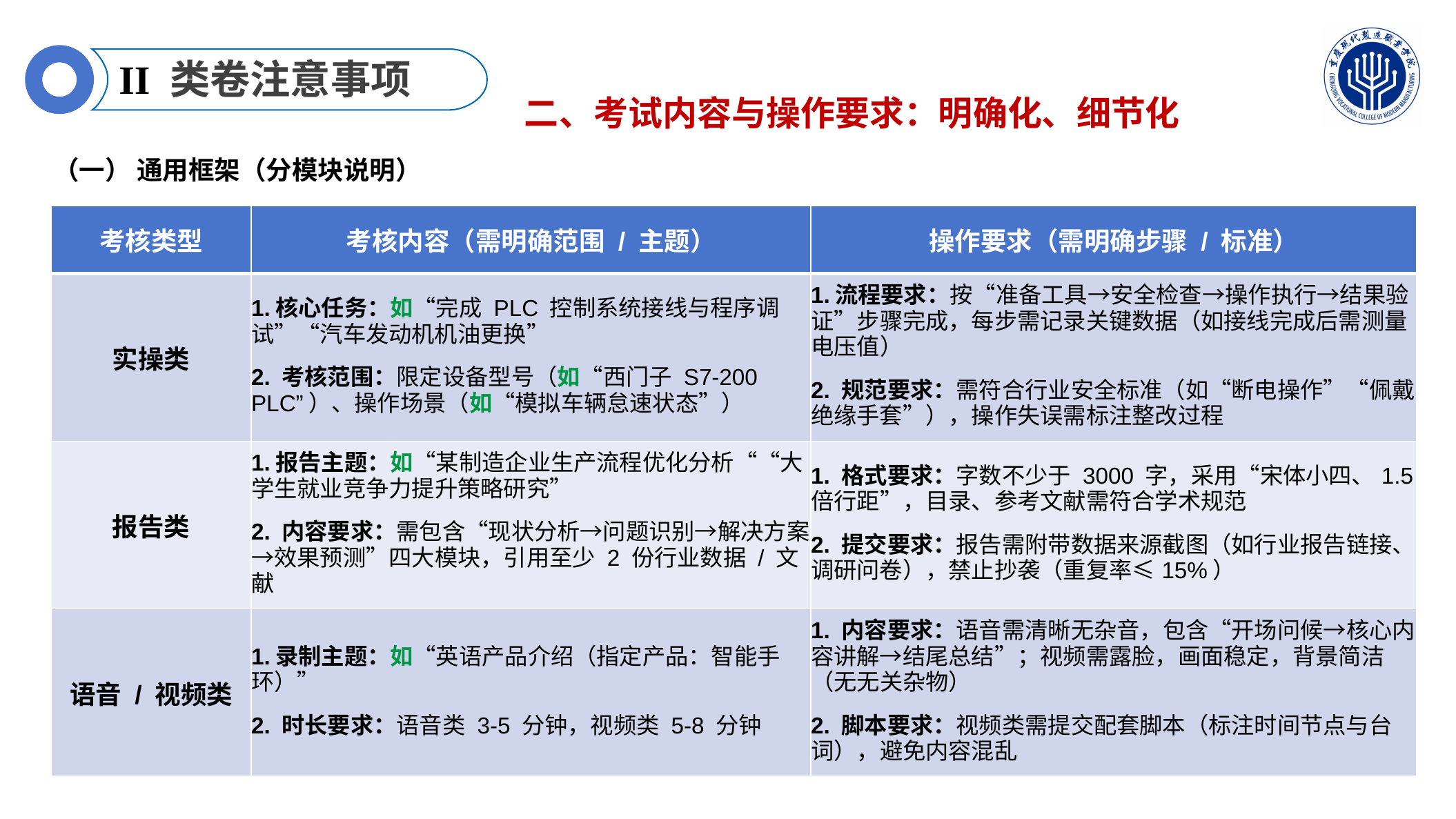

II 类卷注意事项
二、考试内容与操作要求：明确化、细节化
（一） 通用框架（分模块说明）
| 考核类型 | 考核内容（需明确范围 / 主题） | 操作要求（需明确步骤 / 标准） |
| --- | --- | --- |
| 实操类 | 1.核心任务：如“完成 PLC 控制系统接线与程序调试”“汽车发动机机油更换” 2. 考核范围：限定设备型号（如“西门子 S7-200 PLC”）、操作场景（如“模拟车辆怠速状态”） | 1.流程要求：按“准备工具→安全检查→操作执行→结果验证”步骤完成，每步需记录关键数据（如接线完成后需测量电压值） 2. 规范要求：需符合行业安全标准（如“断电操作”“佩戴绝缘手套”），操作失误需标注整改过程 |
| 报告类 | 1.报告主题：如“某制造企业生产流程优化分析““大学生就业竞争力提升策略研究” 2. 内容要求：需包含“现状分析→问题识别→解决方案→效果预测”四大模块，引用至少 2 份行业数据 / 文献 | 1. 格式要求：字数不少于 3000 字，采用“宋体小四、1.5 倍行距”，目录、参考文献需符合学术规范 2. 提交要求：报告需附带数据来源截图（如行业报告链接、调研问卷），禁止抄袭（重复率≤15%） |
| 语音 / 视频类 | 1.录制主题：如“英语产品介绍（指定产品：智能手环）” 2. 时长要求：语音类 3-5 分钟，视频类 5-8 分钟 | 1. 内容要求：语音需清晰无杂音，包含“开场问候→核心内容讲解→结尾总结”；视频需露脸，画面稳定，背景简洁（无无关杂物） 2. 脚本要求：视频类需提交配套脚本（标注时间节点与台词），避免内容混乱 |